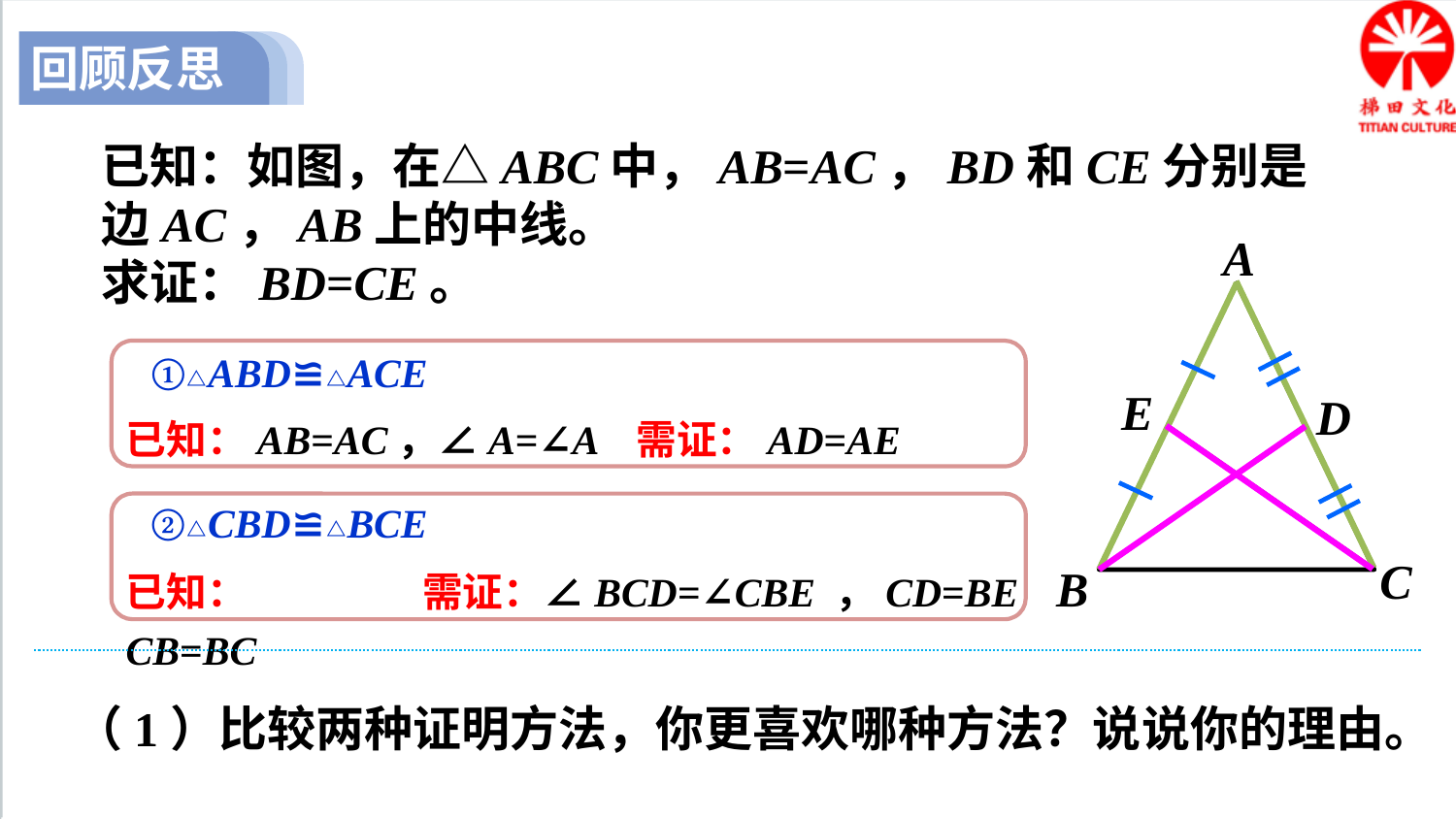

回顾反思

已知：如图，在△ABC中，AB=AC，BD和CE分别是边AC，AB上的中线。
求证：BD=CE。
A

E
D
C
B
①△ABD≌△ACE
已知：AB=AC，∠A=∠A
需证：AD=AE

②△CBD≌△BCE
已知：CB=BC
需证：∠BCD=∠CBE ，CD=BE

（1）比较两种证明方法，你更喜欢哪种方法？说说你的理由。